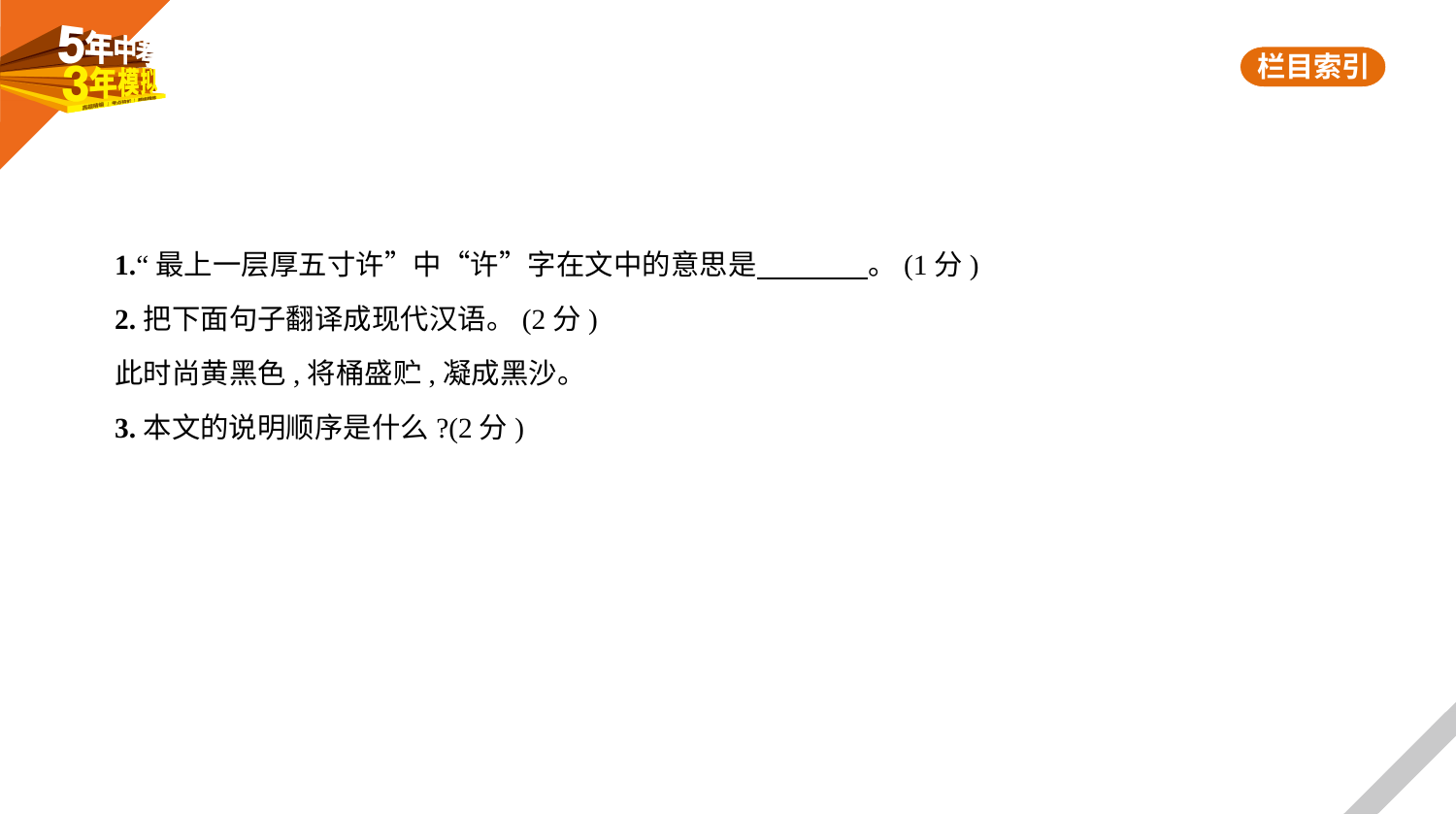

1.“最上一层厚五寸许”中“许”字在文中的意思是　　　    。(1分)
2.把下面句子翻译成现代汉语。(2分)
此时尚黄黑色,将桶盛贮,凝成黑沙。
3.本文的说明顺序是什么?(2分)